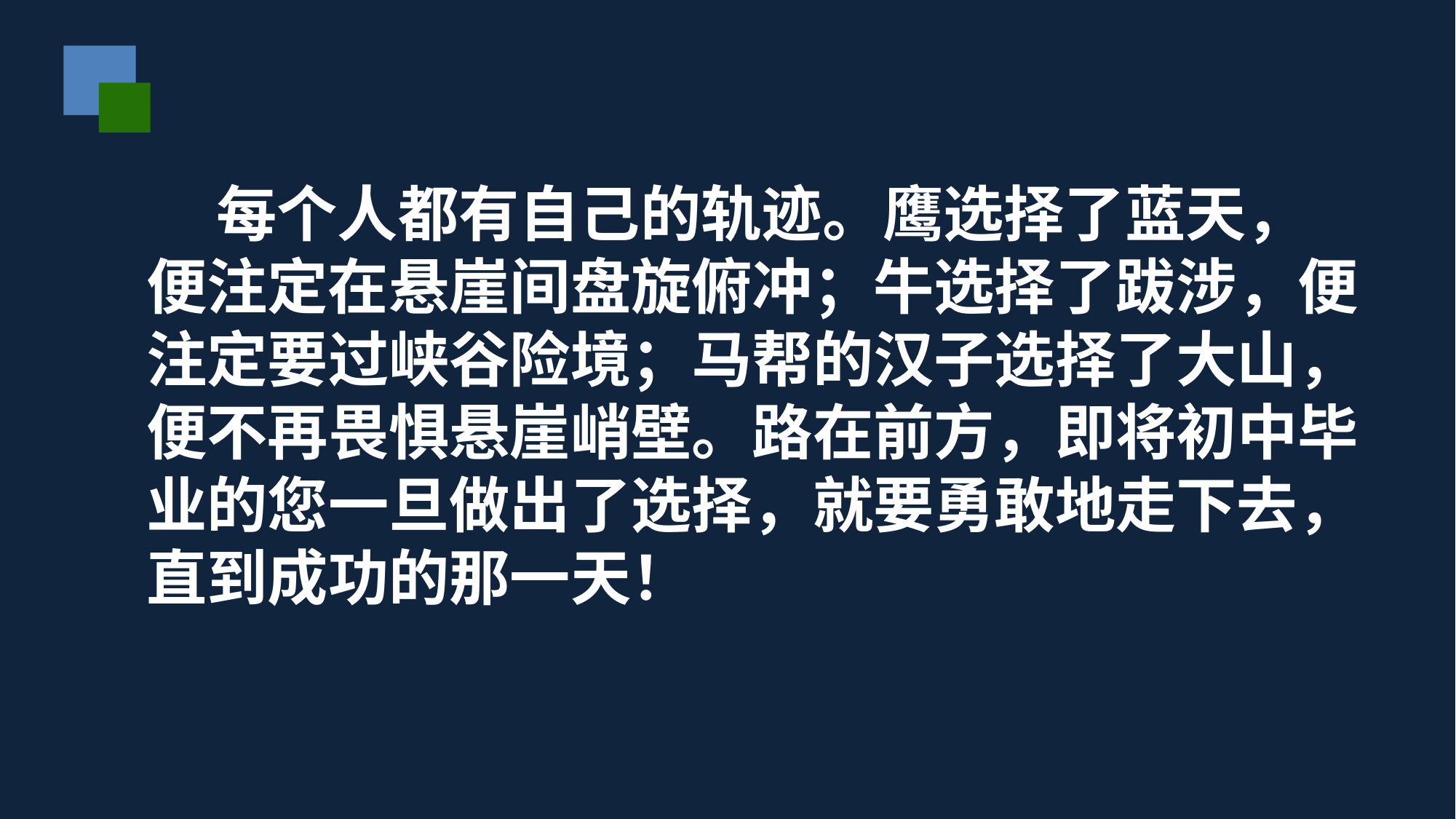

每个人都有自己的轨迹。鹰选择了蓝天，便注定在悬崖间盘旋俯冲；牛选择了跋涉，便注定要过峡谷险境；马帮的汉子选择了大山，便不再畏惧悬崖峭壁。路在前方，即将初中毕业的您一旦做出了选择，就要勇敢地走下去，直到成功的那一天！